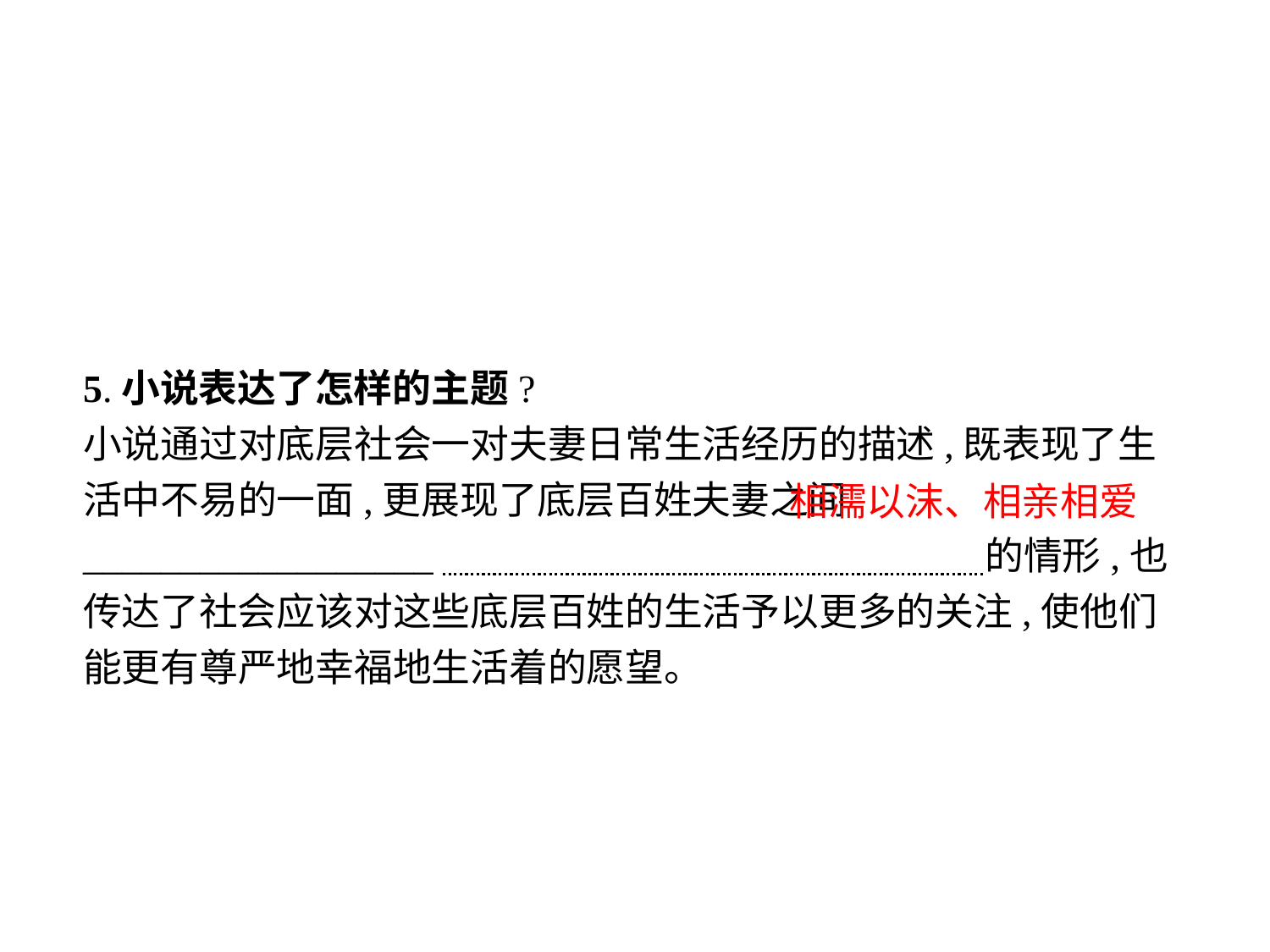

5.小说表达了怎样的主题?
小说通过对底层社会一对夫妻日常生活经历的描述,既表现了生活中不易的一面,更展现了底层百姓夫妻之间__________________　　　　　　　　　　　　　　的情形,也传达了社会应该对这些底层百姓的生活予以更多的关注,使他们能更有尊严地幸福地生活着的愿望。
相濡以沫、相亲相爱
-26-